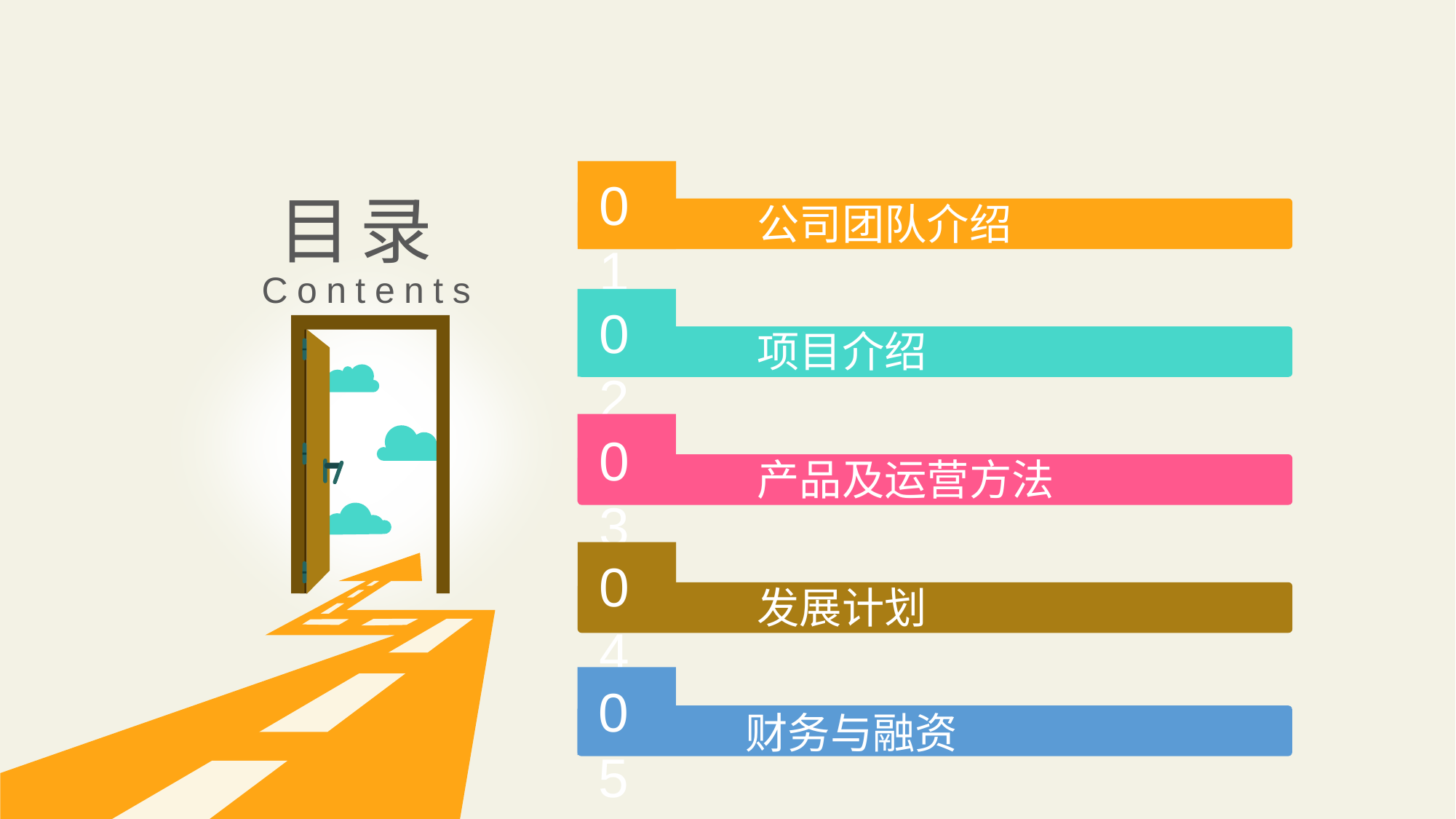

0

01
目录
Contents
公司团队介绍

02
项目介绍

03
产品及运营方法

04
发展计划

05
财务与融资